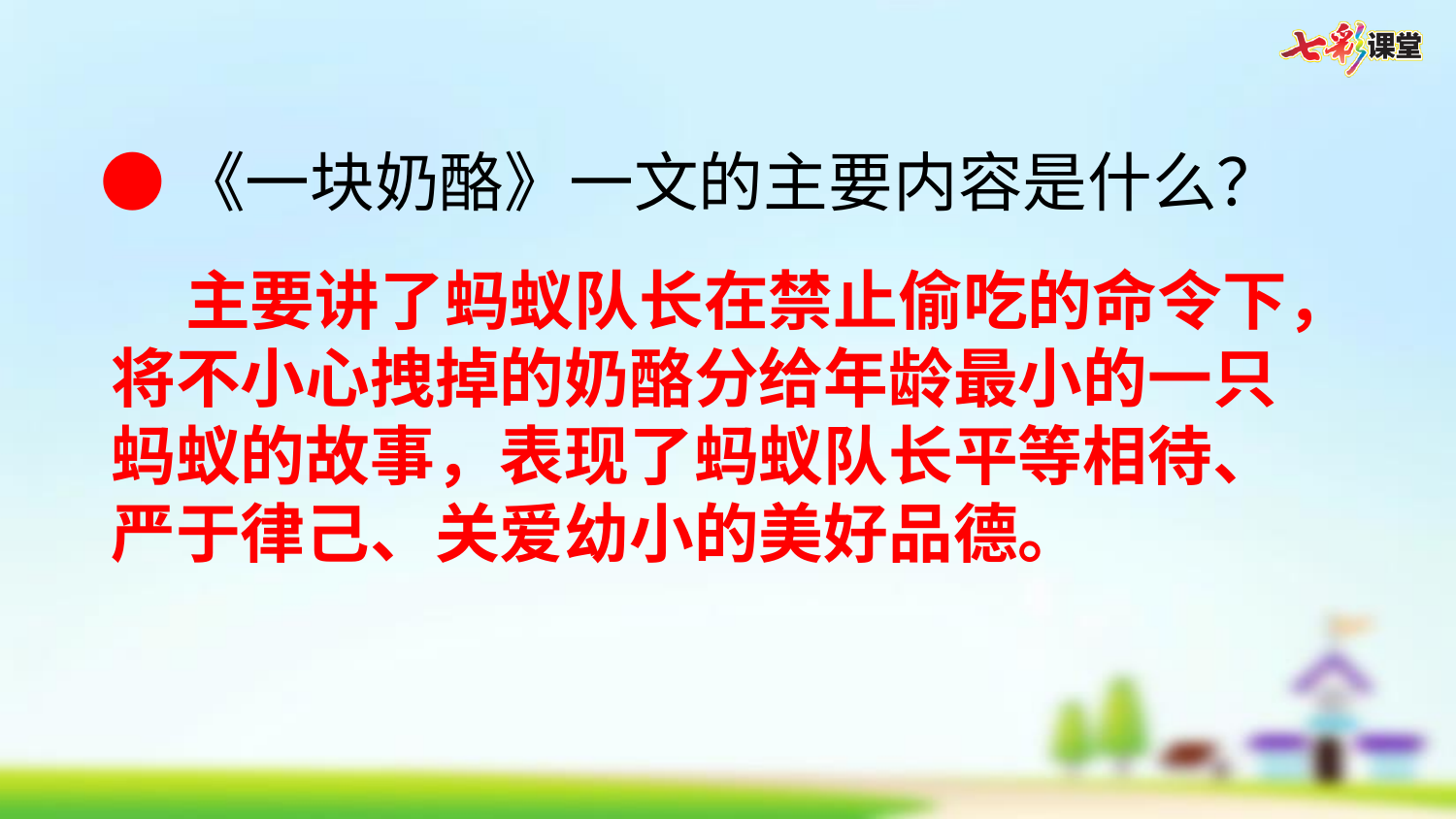

●《一块奶酪》一文的主要内容是什么？
    主要讲了蚂蚁队长在禁止偷吃的命令下，将不小心拽掉的奶酪分给年龄最小的一只蚂蚁的故事，表现了蚂蚁队长平等相待、严于律己、关爱幼小的美好品德。